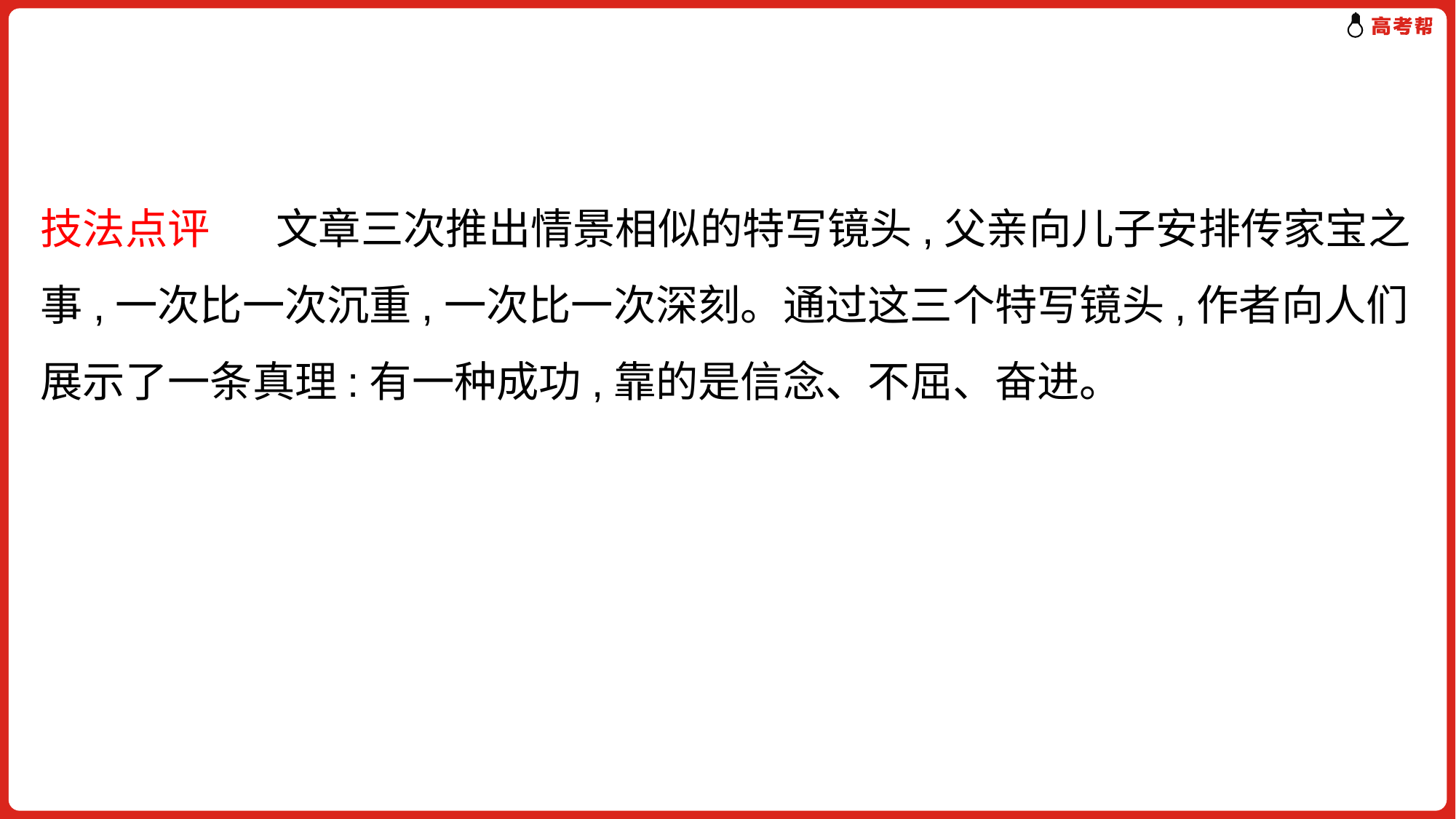

技法点评       文章三次推出情景相似的特写镜头,父亲向儿子安排传家宝之事,一次比一次沉重,一次比一次深刻。通过这三个特写镜头,作者向人们展示了一条真理:有一种成功,靠的是信念、不屈、奋进。